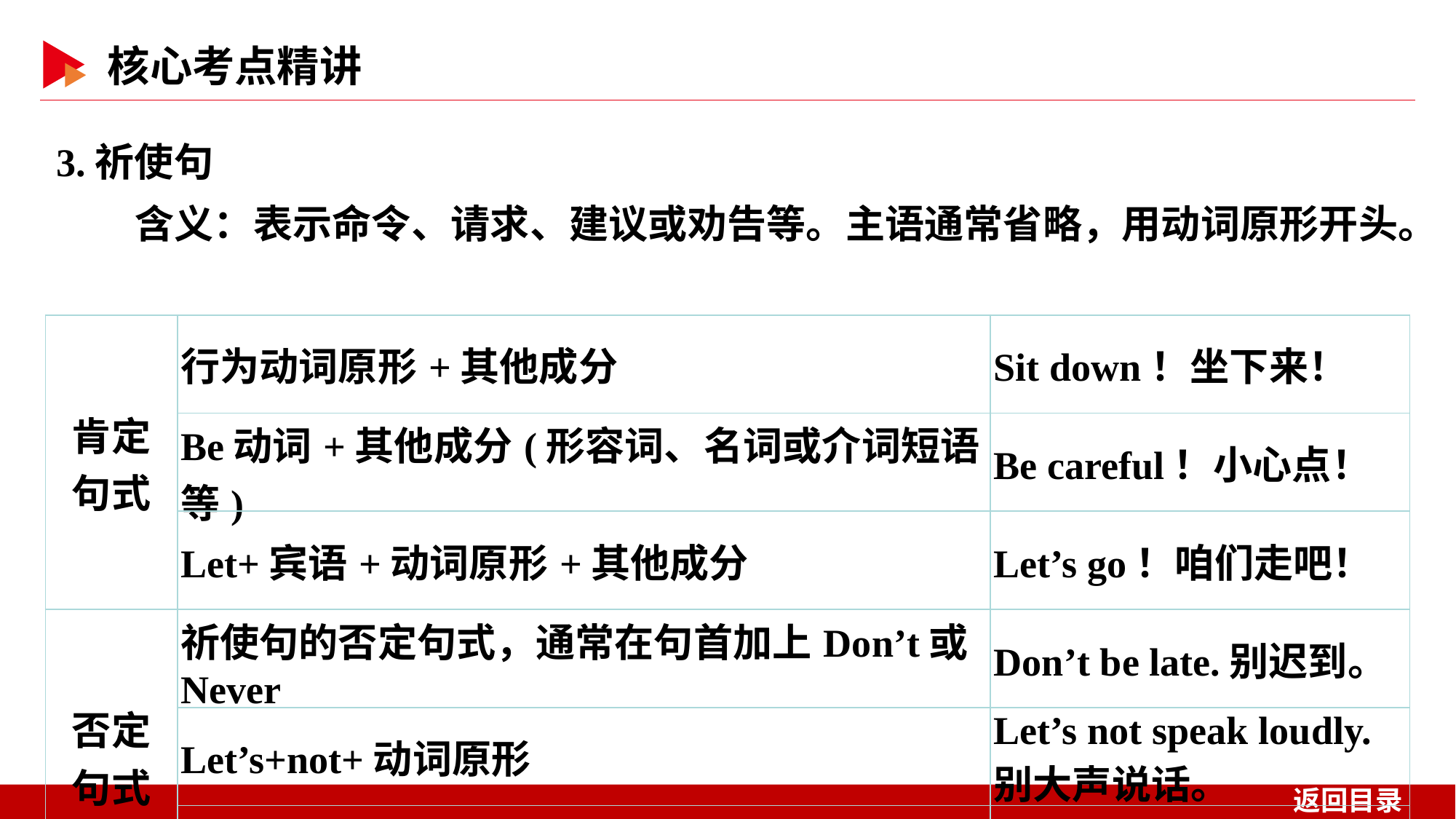

3.祈使句
　　含义：表示命令、请求、建议或劝告等。主语通常省略，用动词原形开头。
| 肯定 句式 | 行为动词原形+其他成分 | Sit down！坐下来！ |
| --- | --- | --- |
|  | Be动词+其他成分(形容词、名词或介词短语等) | Be careful！小心点！ |
|  | Let+宾语+动词原形+其他成分 | Let’s go！咱们走吧！ |
| 否定 句式 | 祈使句的否定句式，通常在句首加上Don’t或Never | Don’t be late.别迟到。 |
|  | Let’s+not+动词原形 | Let’s not speak loudly.别大声说话。 |
|  | No+v.⁃ing/n. | No smoking.禁止吸烟。 No photos.禁止拍照。 |